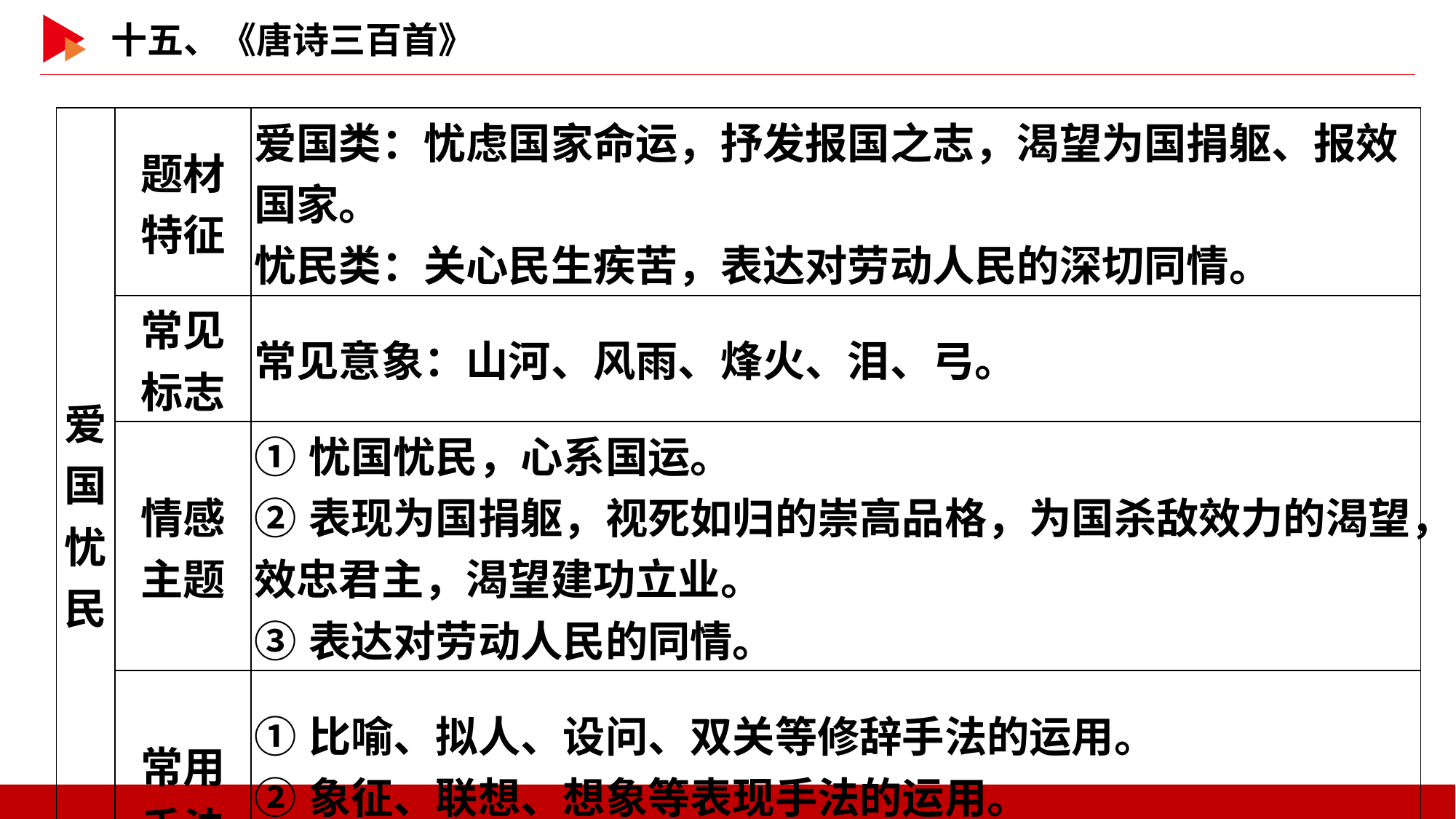

| 爱国 忧民 | 题材 特征 | 爱国类：忧虑国家命运，抒发报国之志，渴望为国捐躯、报效国家。 忧民类：关心民生疾苦，表达对劳动人民的深切同情。 |
| --- | --- | --- |
|  | 常见 标志 | 常见意象：山河、风雨、烽火、泪、弓。 |
|  | 情感 主题 | ①忧国忧民，心系国运。 ②表现为国捐躯，视死如归的崇高品格，为国杀敌效力的渴望，效忠君主，渴望建功立业。 ③表达对劳动人民的同情。 |
|  | 常用 手法 | ①比喻、拟人、设问、双关等修辞手法的运用。 ②象征、联想、想象等表现手法的运用。 ③融情于景、借景抒情等抒情方式的运用。 |